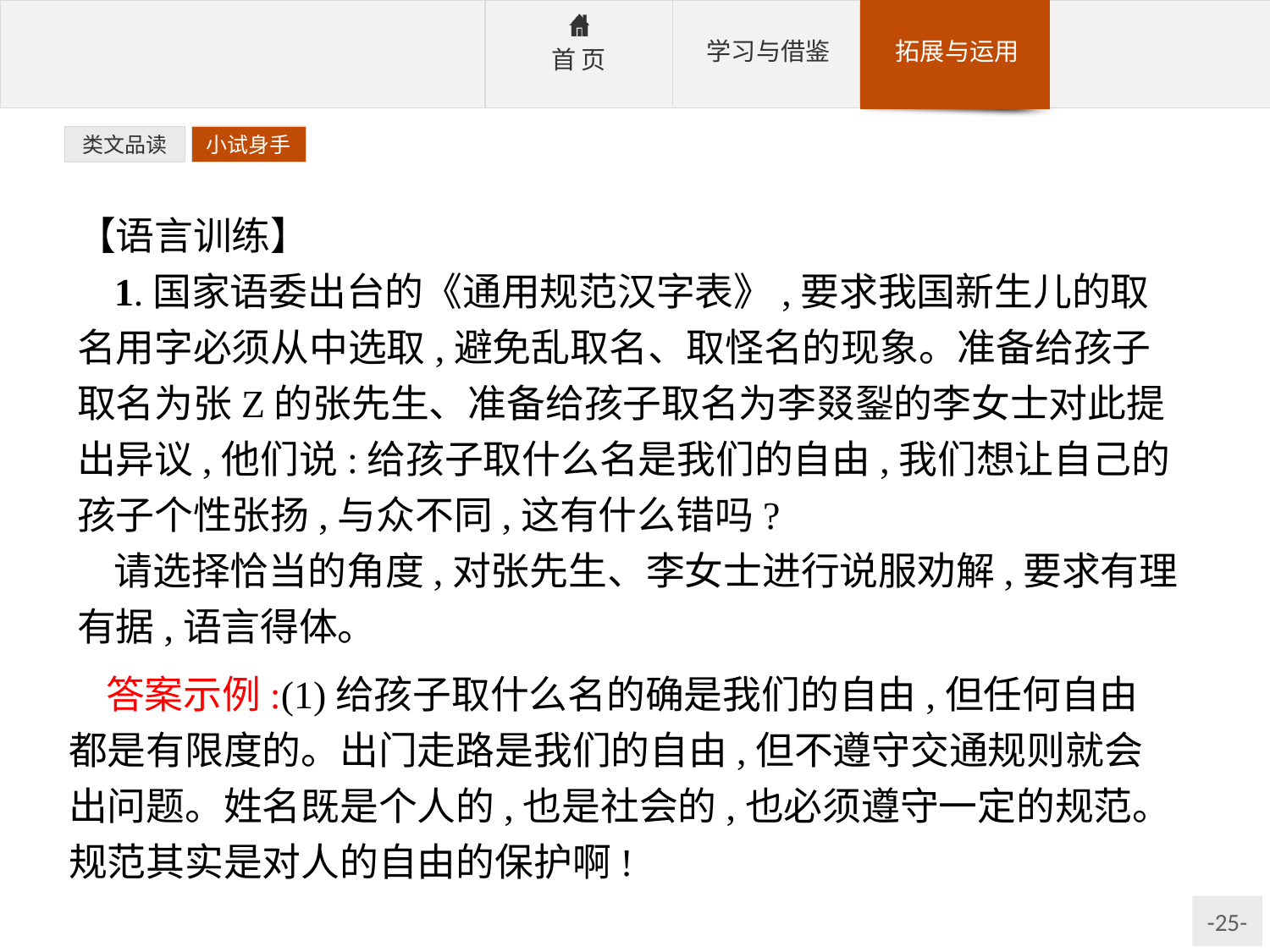

类文品读
小试身手
【语言训练】
1.国家语委出台的《通用规范汉字表》,要求我国新生儿的取名用字必须从中选取,避免乱取名、取怪名的现象。准备给孩子取名为张Z的张先生、准备给孩子取名为李叕銐的李女士对此提出异议,他们说:给孩子取什么名是我们的自由,我们想让自己的孩子个性张扬,与众不同,这有什么错吗?
请选择恰当的角度,对张先生、李女士进行说服劝解,要求有理有据,语言得体。
答案示例:(1)给孩子取什么名的确是我们的自由,但任何自由都是有限度的。出门走路是我们的自由,但不遵守交通规则就会出问题。姓名既是个人的,也是社会的,也必须遵守一定的规范。规范其实是对人的自由的保护啊!